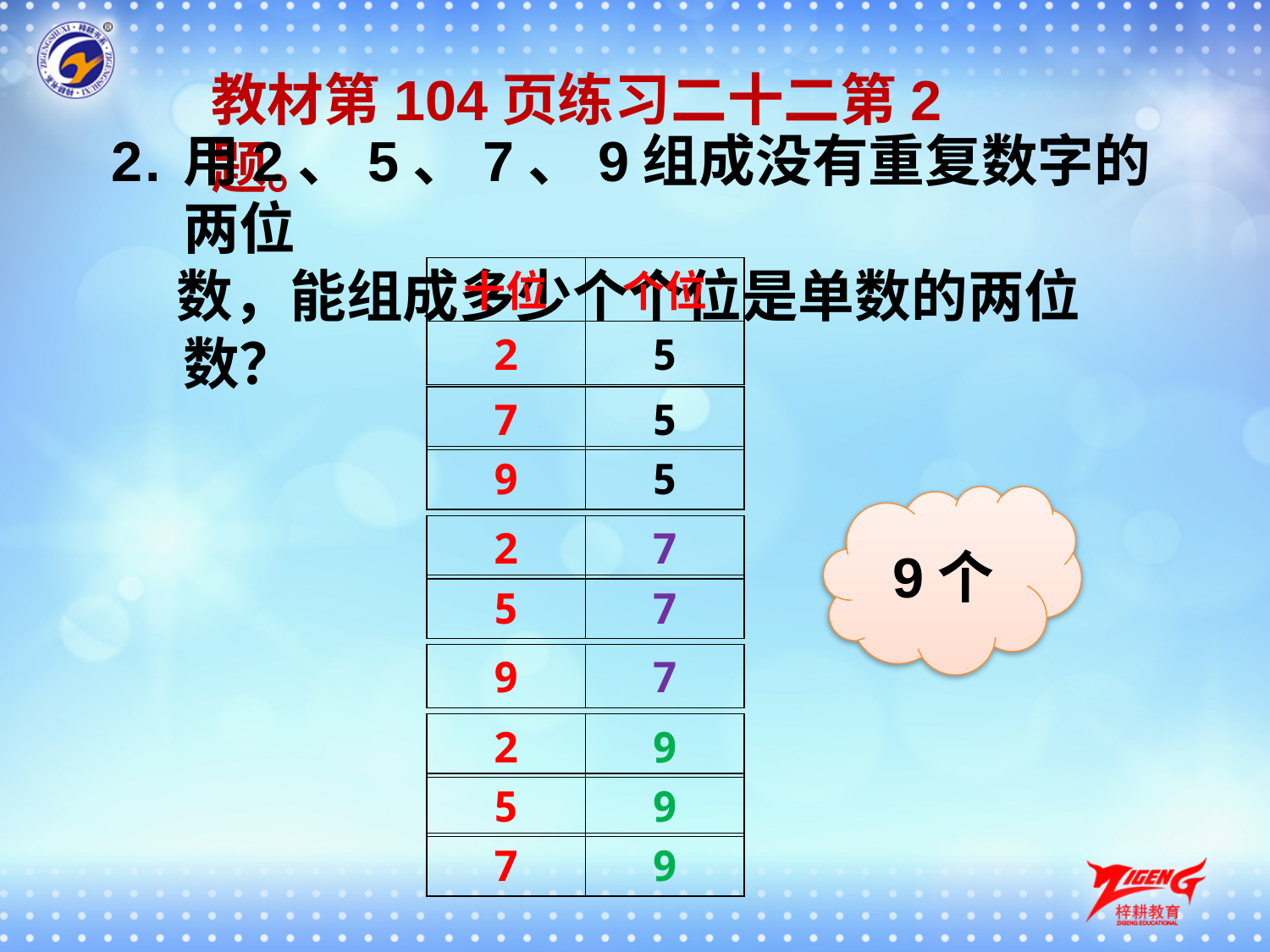

教材第104页练习二十二第2题。
用2、5、7、9组成没有重复数字的两位
    数，能组成多少个个位是单数的两位数？
十位
个位
2
5
7
5
9
5
9个
2
7
5
7
9
7
2
9
5
9
7
9